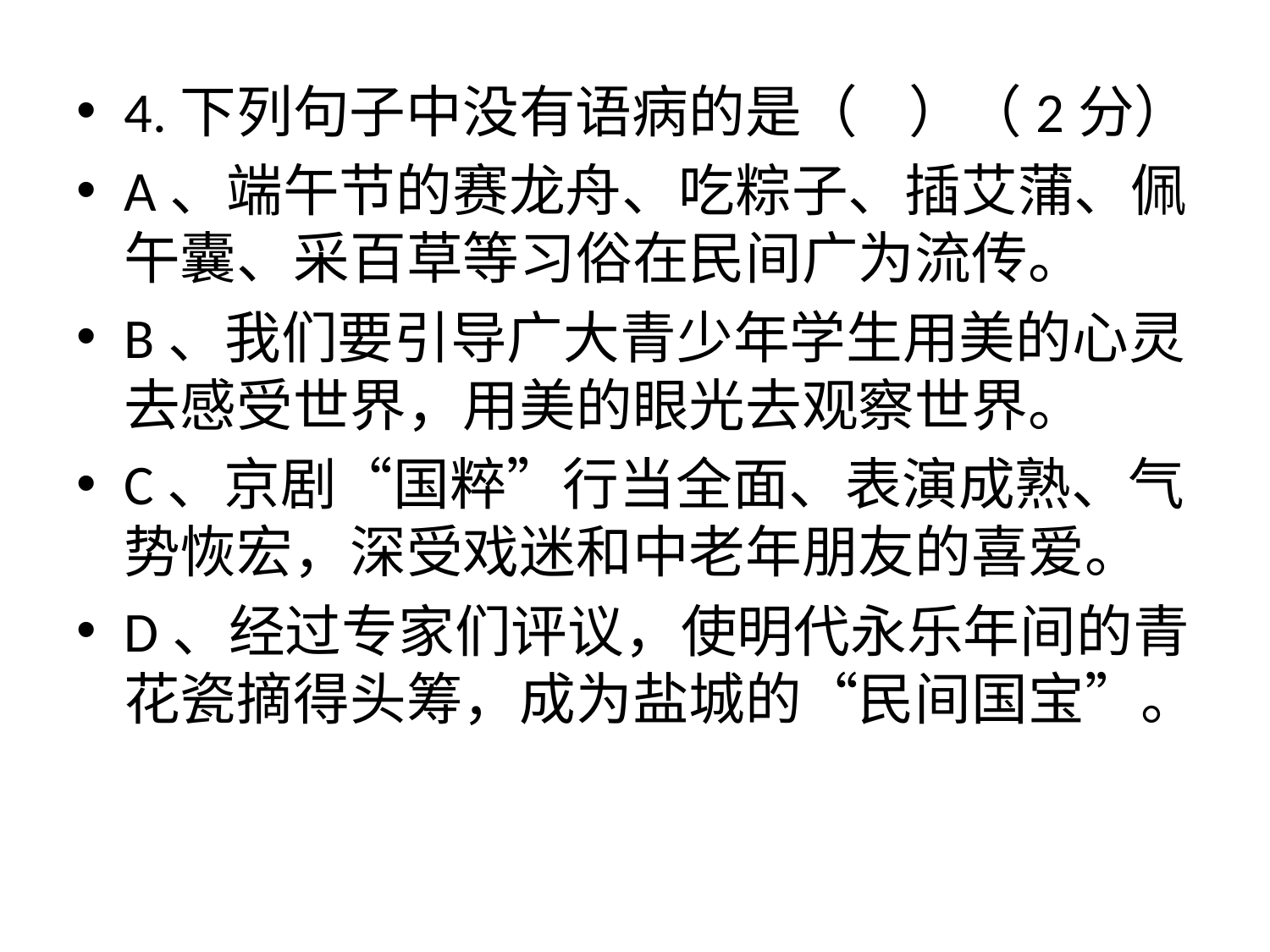

4.下列句子中没有语病的是（    ）（2分）
A、端午节的赛龙舟、吃粽子、插艾蒲、佩午囊、采百草等习俗在民间广为流传。
B、我们要引导广大青少年学生用美的心灵去感受世界，用美的眼光去观察世界。
C、京剧“国粹”行当全面、表演成熟、气势恢宏，深受戏迷和中老年朋友的喜爱。
D、经过专家们评议，使明代永乐年间的青花瓷摘得头筹，成为盐城的“民间国宝”。